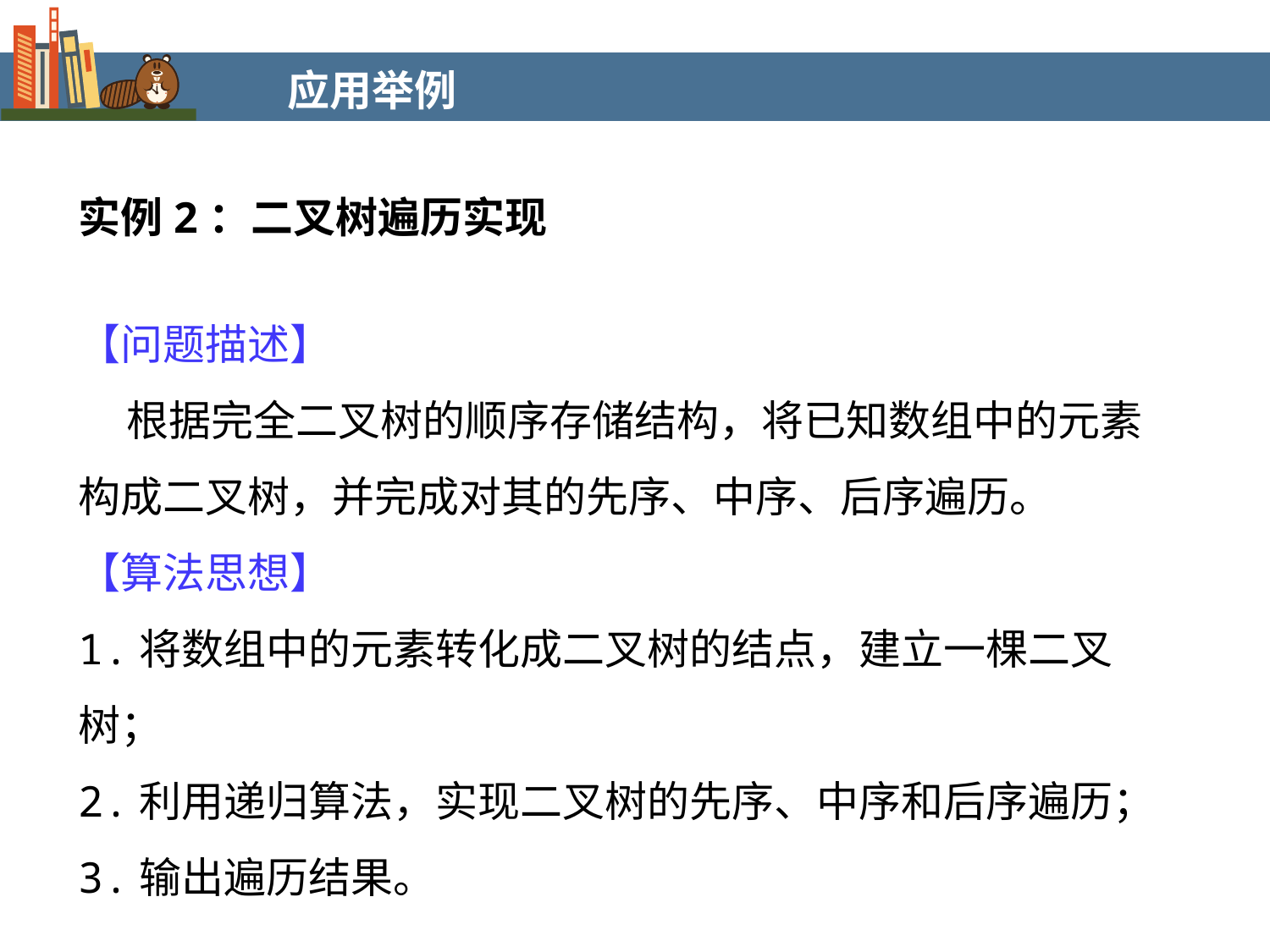

应用举例
实例2：二叉树遍历实现

【问题描述】
    根据完全二叉树的顺序存储结构，将已知数组中的元素构成二叉树，并完成对其的先序、中序、后序遍历。
【算法思想】
1.将数组中的元素转化成二叉树的结点，建立一棵二叉树；
2.利用递归算法，实现二叉树的先序、中序和后序遍历；
3.输出遍历结果。